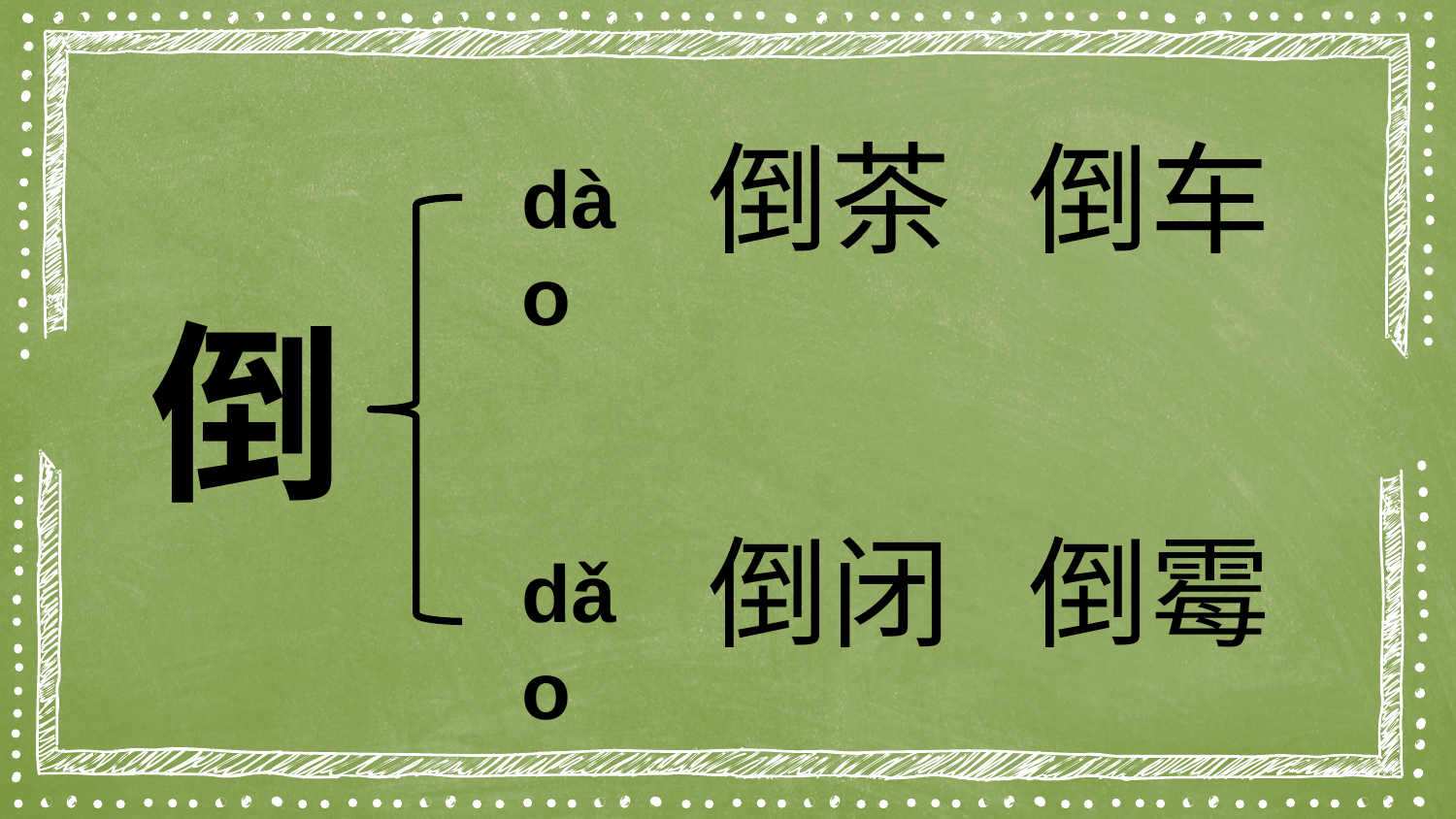

倒车
倒茶
dào

倒
倒霉
倒闭
dǎo